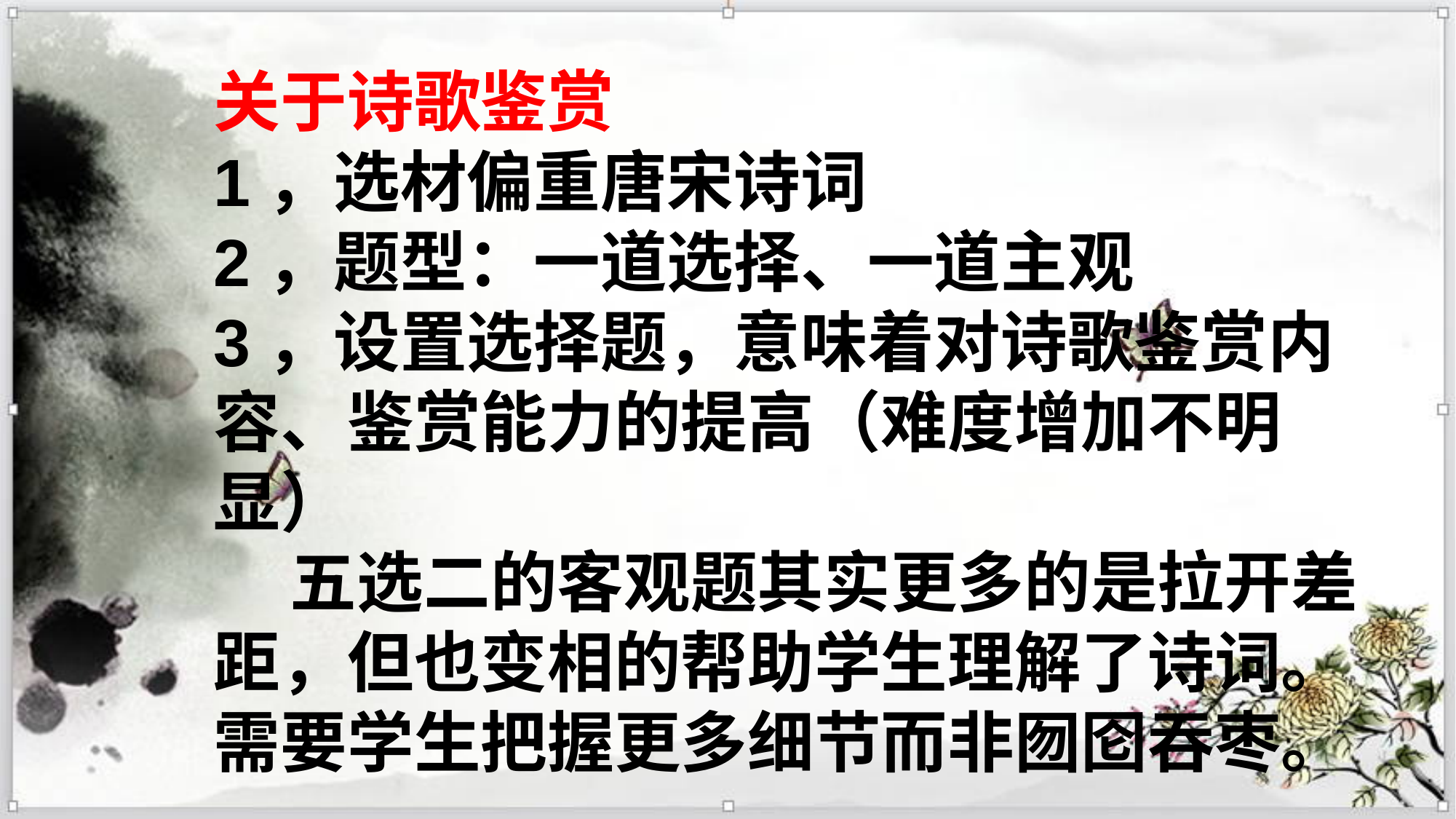

关于诗歌鉴赏
1，选材偏重唐宋诗词
2，题型：一道选择、一道主观
3，设置选择题，意味着对诗歌鉴赏内容、鉴赏能力的提高（难度增加不明显）
    五选二的客观题其实更多的是拉开差距，但也变相的帮助学生理解了诗词。需要学生把握更多细节而非囫囵吞枣。